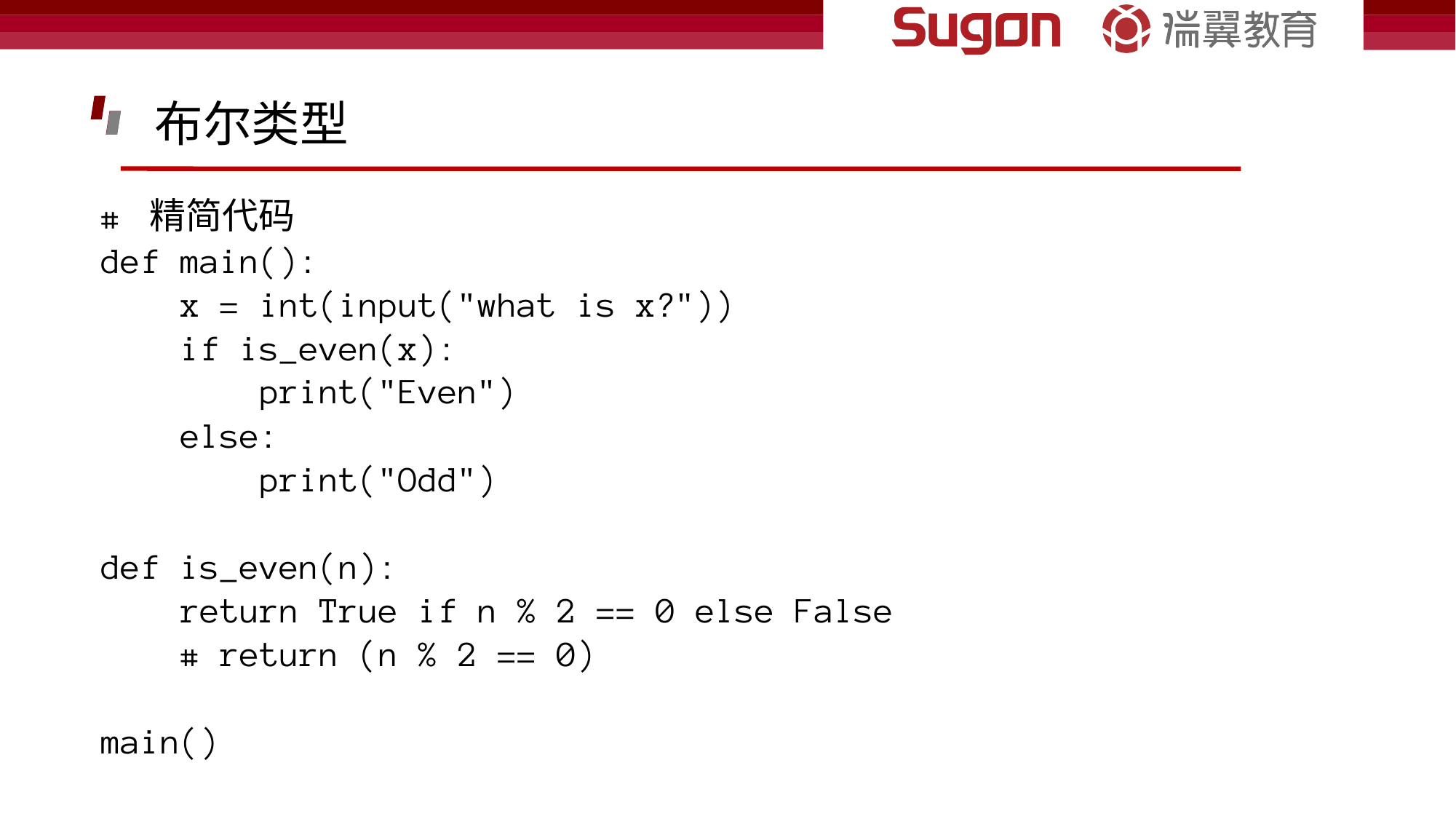

布尔类型

# 精简代码 def main():
    x = int(input("what is x?"))
    if is_even(x):
        print("Even")
    else:
        print("Odd")
def is_even(n):
    return True if n % 2 == 0 else False
    # return (n % 2 == 0)
main()